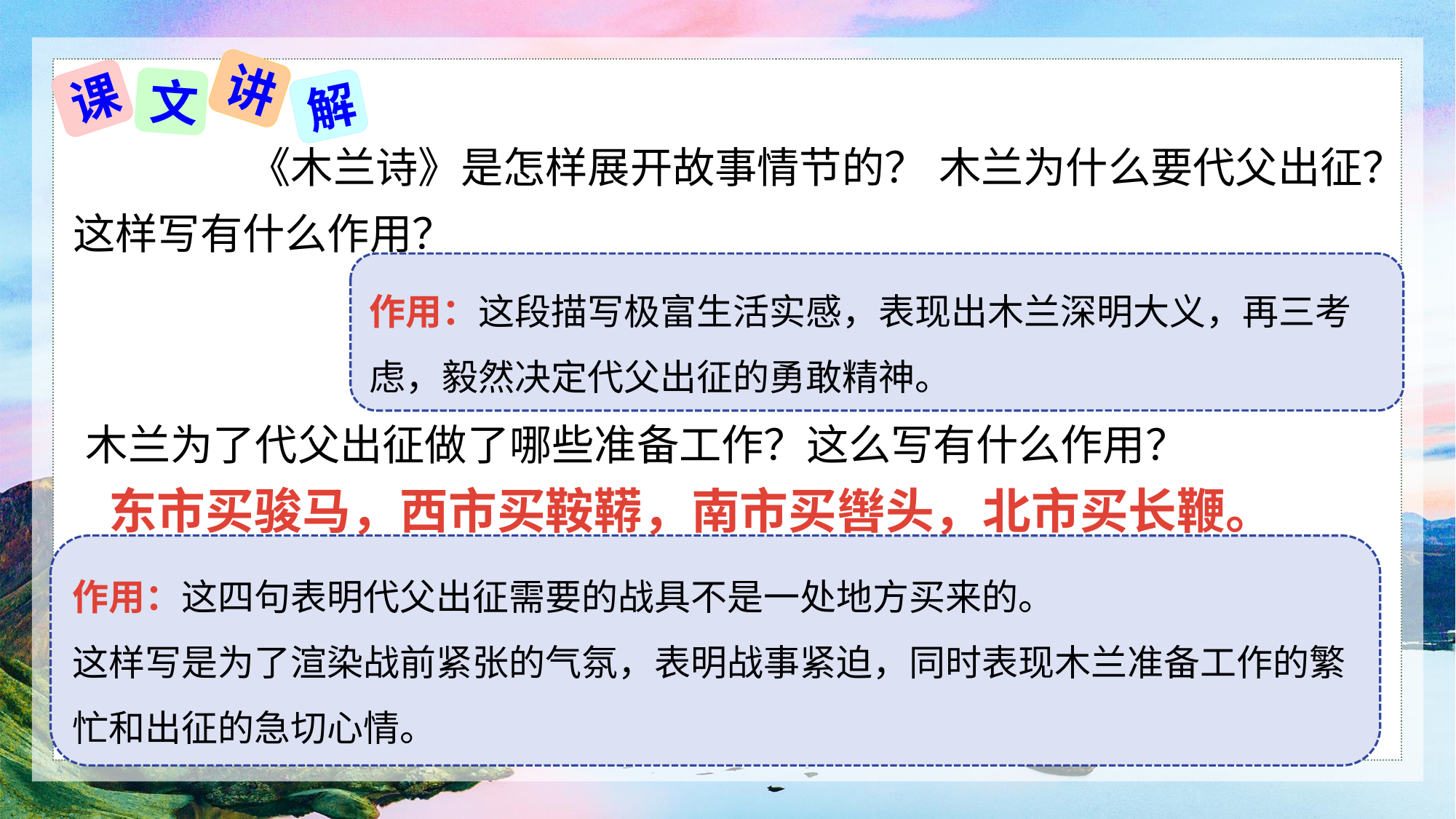

讲
课
文
解
              《木兰诗》是怎样展开故事情节的？ 木兰为什么要代父出征？这样写有什么作用？
作用：这段描写极富生活实感，表现出木兰深明大义，再三考虑，毅然决定代父出征的勇敢精神。
木兰为了代父出征做了哪些准备工作？这么写有什么作用？
东市买骏马，西市买鞍鞯，南市买辔头，北市买长鞭。
作用：这四句表明代父出征需要的战具不是一处地方买来的。
这样写是为了渲染战前紧张的气氛，表明战事紧迫，同时表现木兰准备工作的繁忙和出征的急切心情。